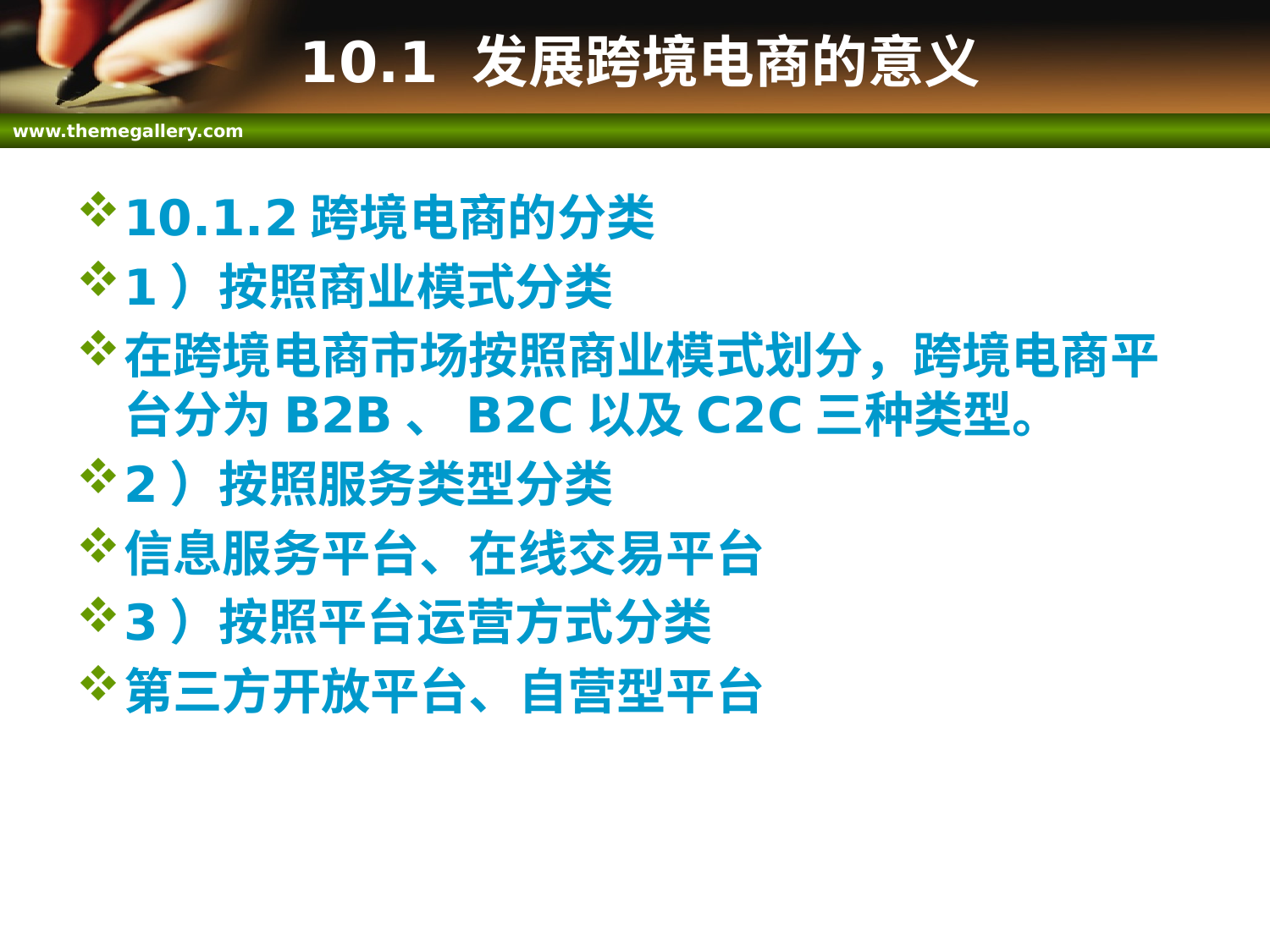

# 10.1 发展跨境电商的意义
10.1.2跨境电商的分类
1）按照商业模式分类
在跨境电商市场按照商业模式划分，跨境电商平台分为B2B、B2C以及C2C三种类型。
2）按照服务类型分类
信息服务平台、在线交易平台
3）按照平台运营方式分类
第三方开放平台、自营型平台